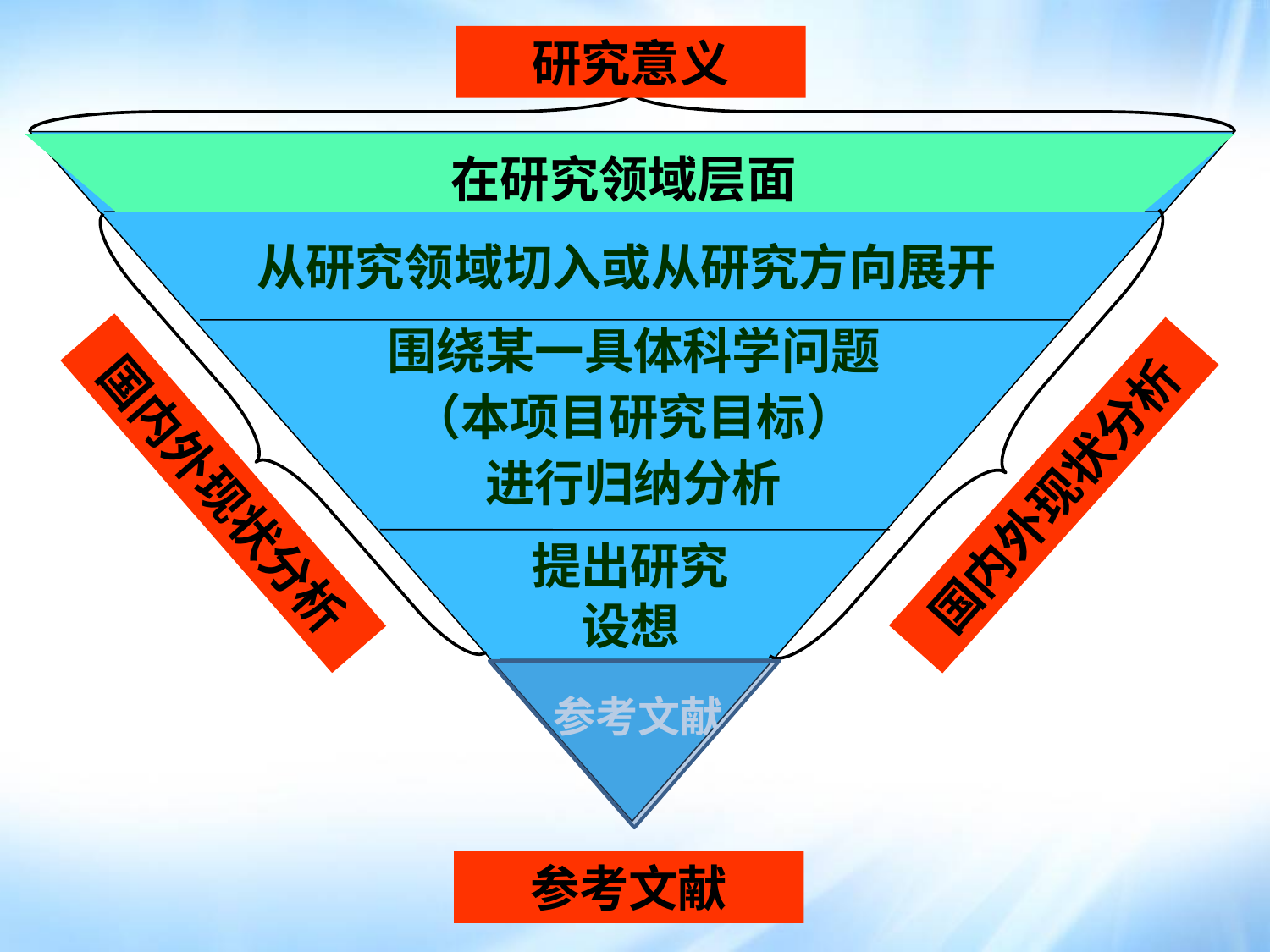

研究意义

在研究领域层面

从研究领域切入或从研究方向展开

围绕某一具体科学问题
（本项目研究目标）
进行归纳分析
国内外现状分析
国内外现状分析
提出研究
设想

参考文献

参考文献